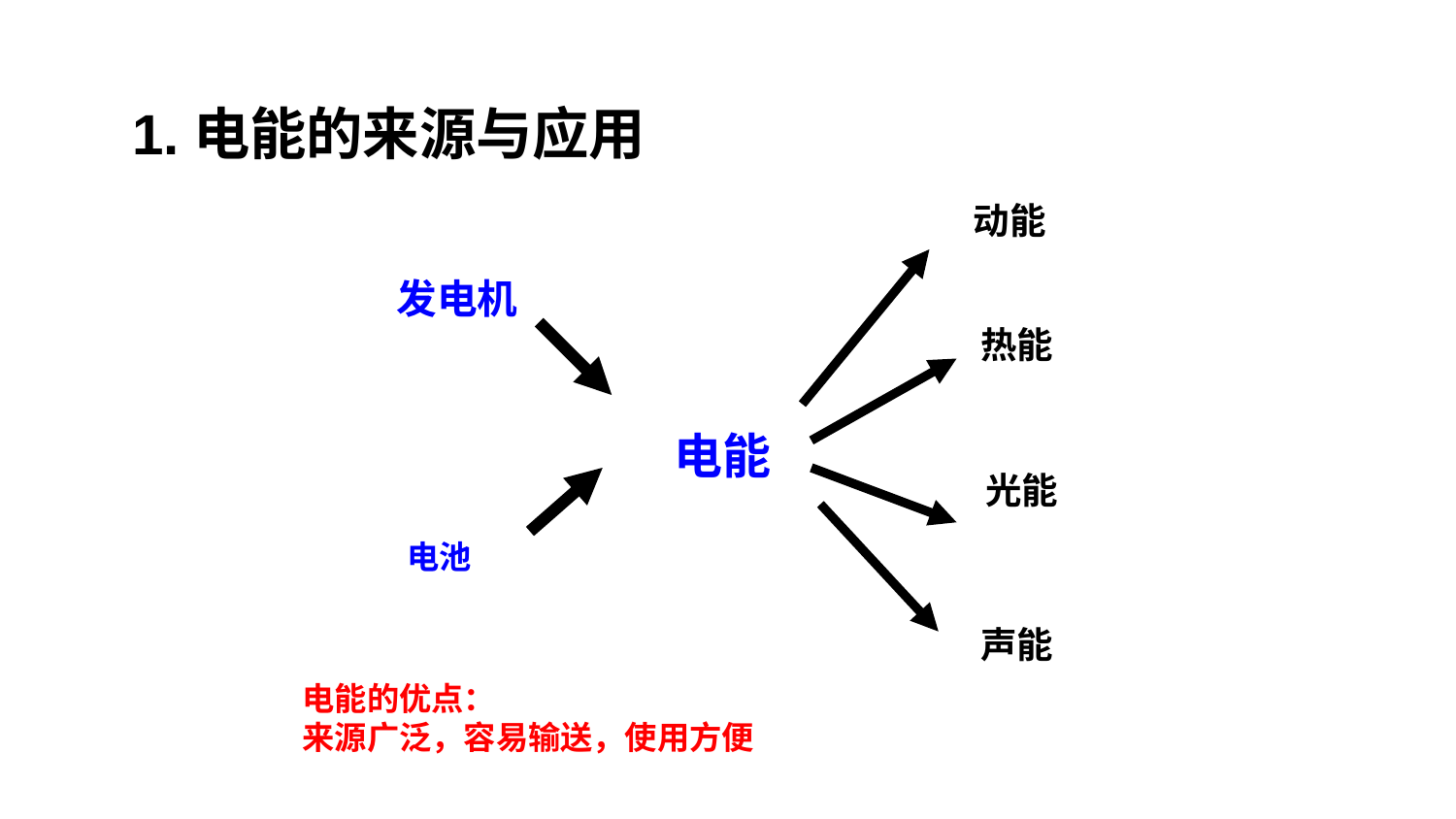

1.电能的来源与应用
动能

发电机
热能

电能
光能

电池
声能
电能的优点：
来源广泛，容易输送，使用方便